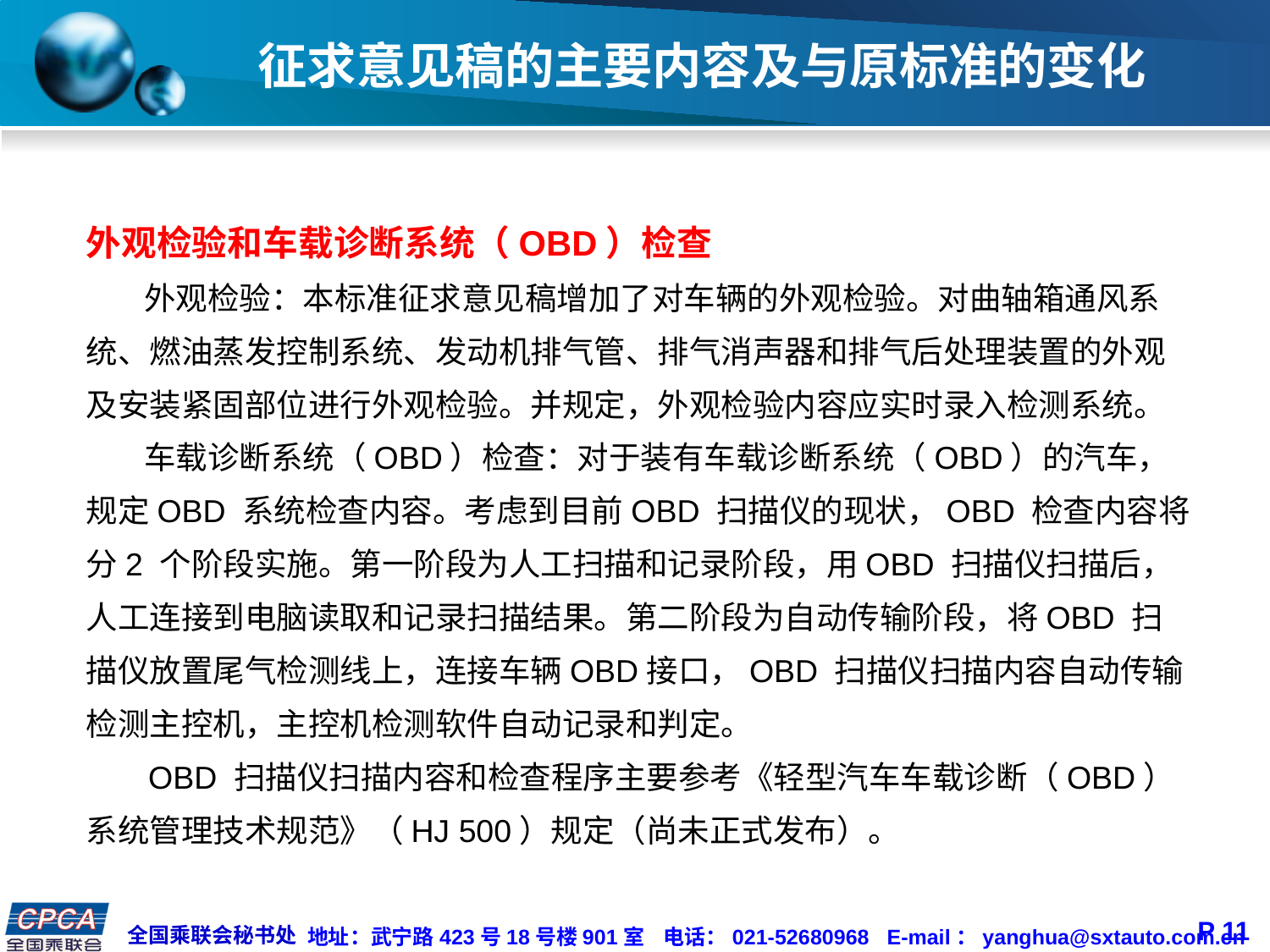

# 征求意见稿的主要内容及与原标准的变化
外观检验和车载诊断系统（OBD）检查
       外观检验：本标准征求意见稿增加了对车辆的外观检验。对曲轴箱通风系统、燃油蒸发控制系统、发动机排气管、排气消声器和排气后处理装置的外观及安装紧固部位进行外观检验。并规定，外观检验内容应实时录入检测系统。
       车载诊断系统（OBD）检查：对于装有车载诊断系统（OBD）的汽车，规定OBD 系统检查内容。考虑到目前OBD 扫描仪的现状，OBD 检查内容将分2 个阶段实施。第一阶段为人工扫描和记录阶段，用OBD 扫描仪扫描后，人工连接到电脑读取和记录扫描结果。第二阶段为自动传输阶段，将OBD 扫描仪放置尾气检测线上，连接车辆OBD接口，OBD 扫描仪扫描内容自动传输检测主控机，主控机检测软件自动记录和判定。
       OBD 扫描仪扫描内容和检查程序主要参考《轻型汽车车载诊断（OBD）系统管理技术规范》（HJ 500）规定（尚未正式发布）。